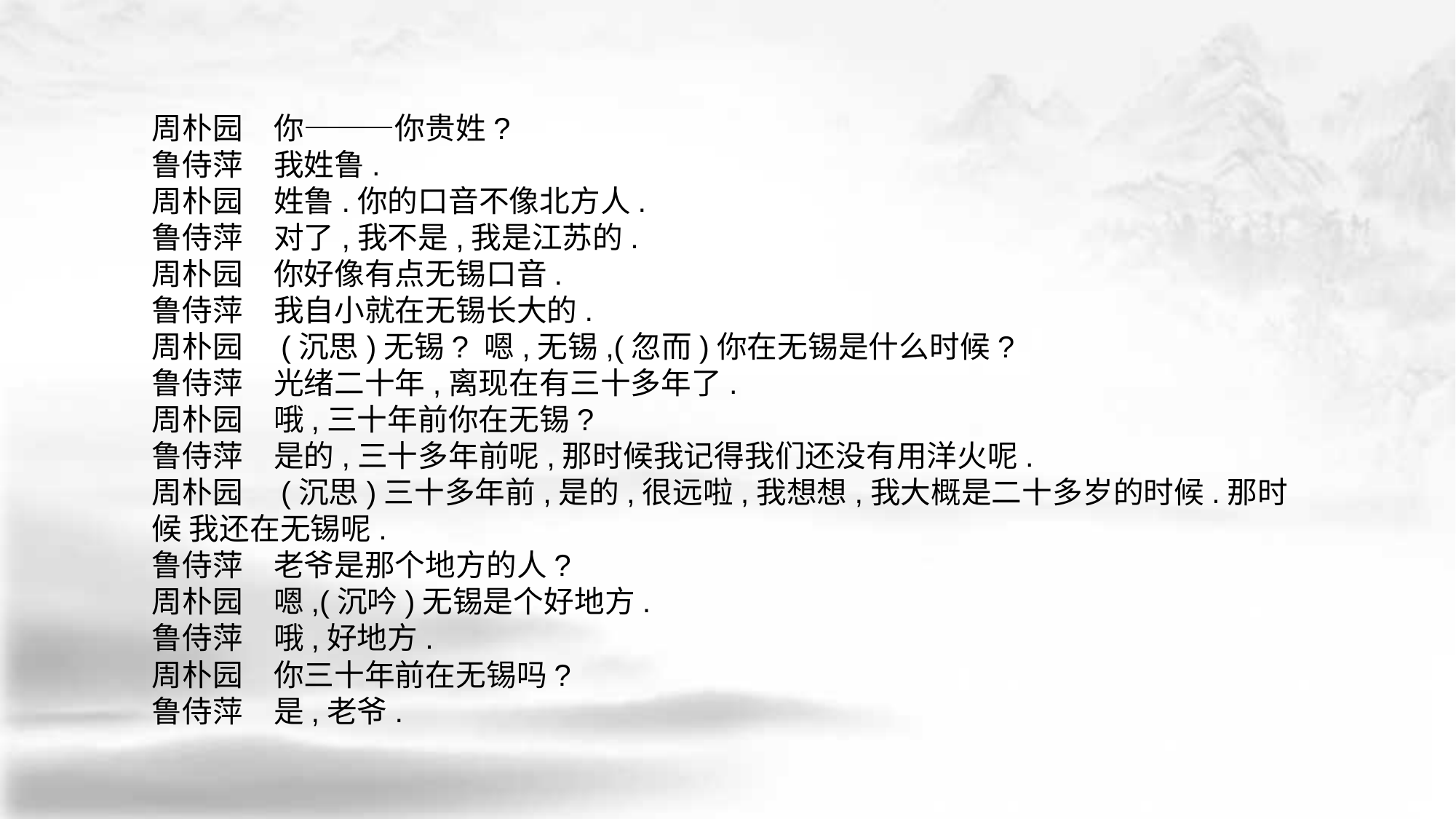

周朴园　你———你贵姓?
鲁侍萍　我姓鲁.
周朴园　姓鲁.你的口音不像北方人.
鲁侍萍　对了,我不是,我是江苏的.
周朴园　你好像有点无锡口音.
鲁侍萍　我自小就在无锡长大的.
周朴园　(沉思)无锡? 嗯,无锡,(忽而)你在无锡是什么时候?
鲁侍萍　光绪二十年,离现在有三十多年了.
周朴园　哦,三十年前你在无锡?
鲁侍萍　是的,三十多年前呢,那时候我记得我们还没有用洋火呢.
周朴园　(沉思)三十多年前,是的,很远啦,我想想,我大概是二十多岁的时候.那时候 我还在无锡呢.
鲁侍萍　老爷是那个地方的人?
周朴园　嗯,(沉吟)无锡是个好地方.
鲁侍萍　哦,好地方.
周朴园　你三十年前在无锡吗?
鲁侍萍　是,老爷.